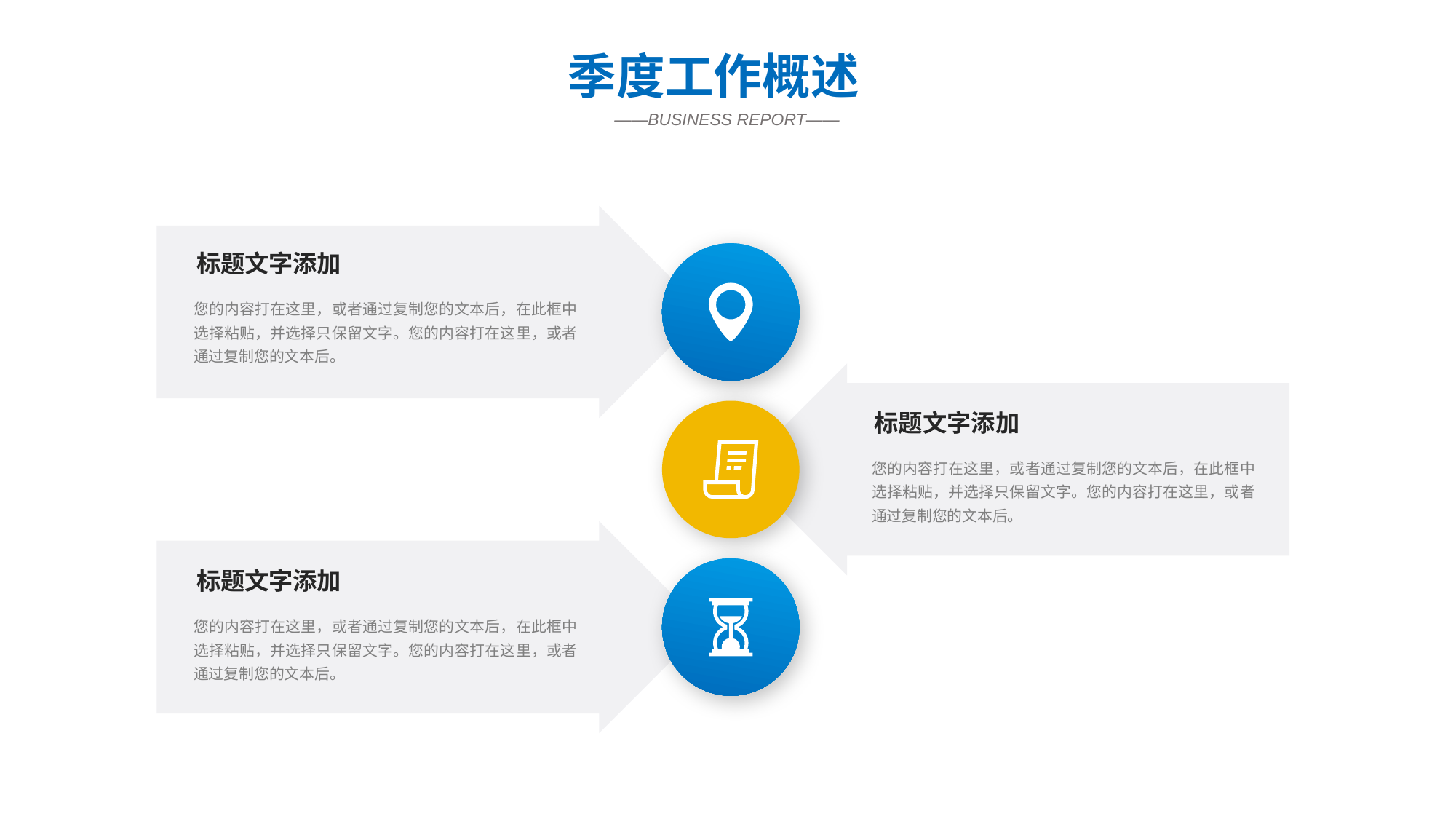

季度工作概述
 ——BUSINESS REPORT——

标题文字添加

您的内容打在这里，或者通过复制您的文本后，在此框中选择粘贴，并选择只保留文字。您的内容打在这里，或者通过复制您的文本后。

标题文字添加

您的内容打在这里，或者通过复制您的文本后，在此框中选择粘贴，并选择只保留文字。您的内容打在这里，或者通过复制您的文本后。

标题文字添加

您的内容打在这里，或者通过复制您的文本后，在此框中选择粘贴，并选择只保留文字。您的内容打在这里，或者通过复制您的文本后。
PPT下载 http://www.1ppt.com/xiazai/